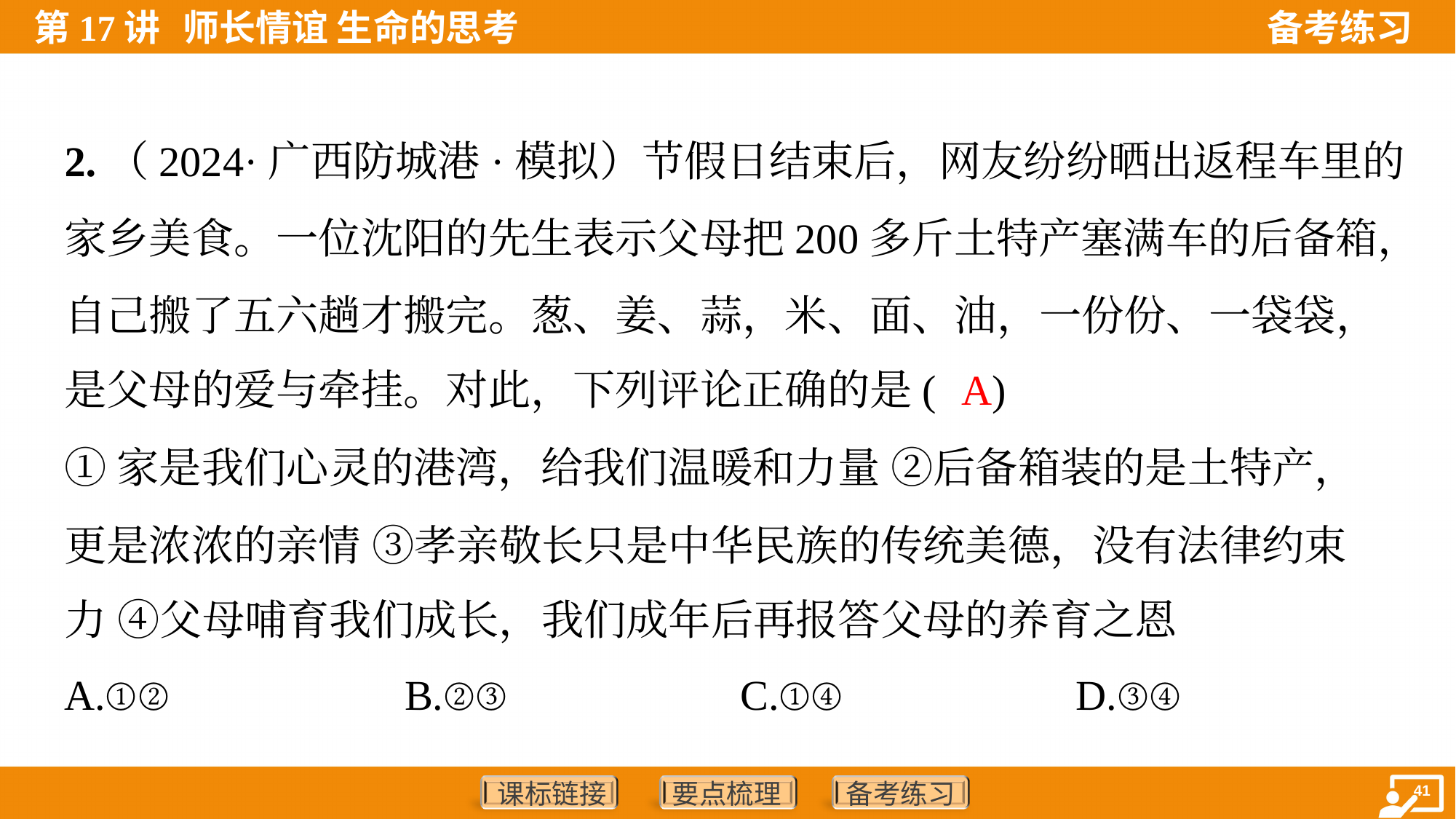

2.（2024·广西防城港·模拟）节假日结束后，网友纷纷晒出返程车里的
家乡美食。一位沈阳的先生表示父母把200多斤土特产塞满车的后备箱，
自己搬了五六趟才搬完。葱、姜、蒜，米、面、油，一份份、一袋袋，
是父母的爱与牵挂。对此，下列评论正确的是(     )
A
①家是我们心灵的港湾，给我们温暖和力量 ②后备箱装的是土特产，
更是浓浓的亲情 ③孝亲敬长只是中华民族的传统美德，没有法律约束
力 ④父母哺育我们成长，我们成年后再报答父母的养育之恩
A.①②	B.②③	C.①④	D.③④